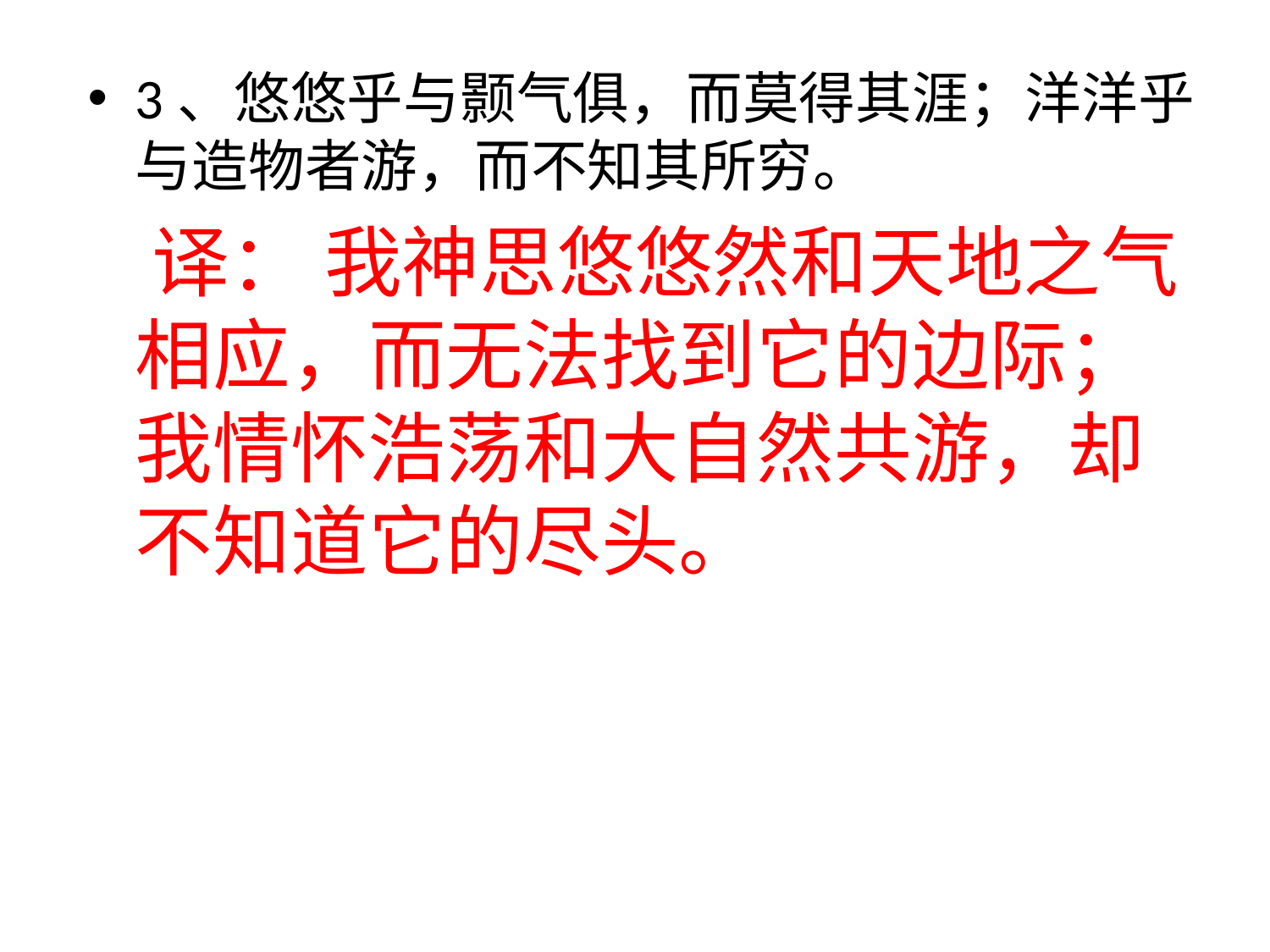

3、悠悠乎与颢气俱，而莫得其涯；洋洋乎与造物者游，而不知其所穷。
    译： 我神思悠悠然和天地之气相应，而无法找到它的边际；我情怀浩荡和大自然共游，却不知道它的尽头。